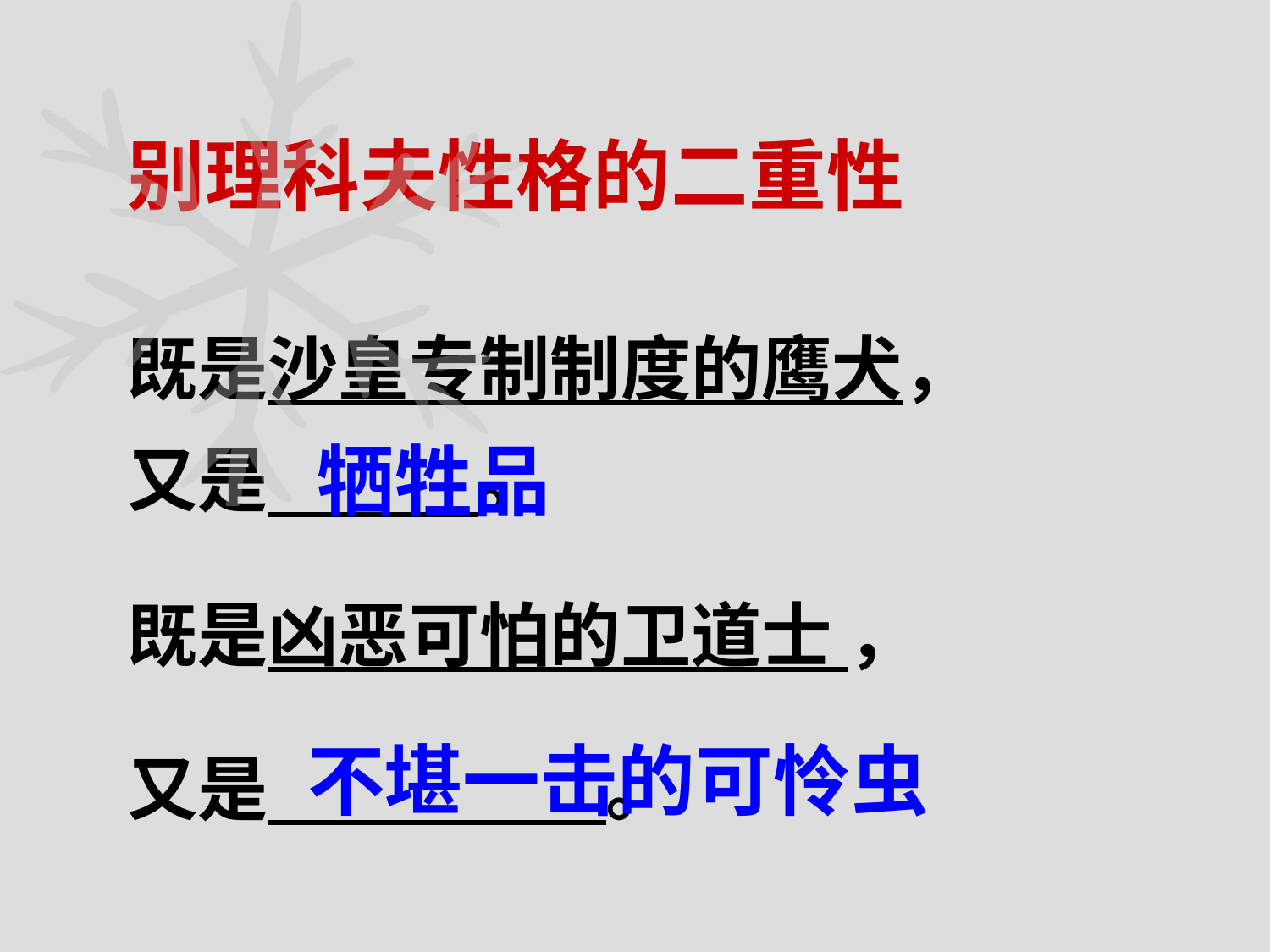

别理科夫性格的二重性
既是沙皇专制制度的鹰犬，
又是             。
既是凶恶可怕的卫道士 ，
又是                     。
牺牲品
不堪一击的可怜虫